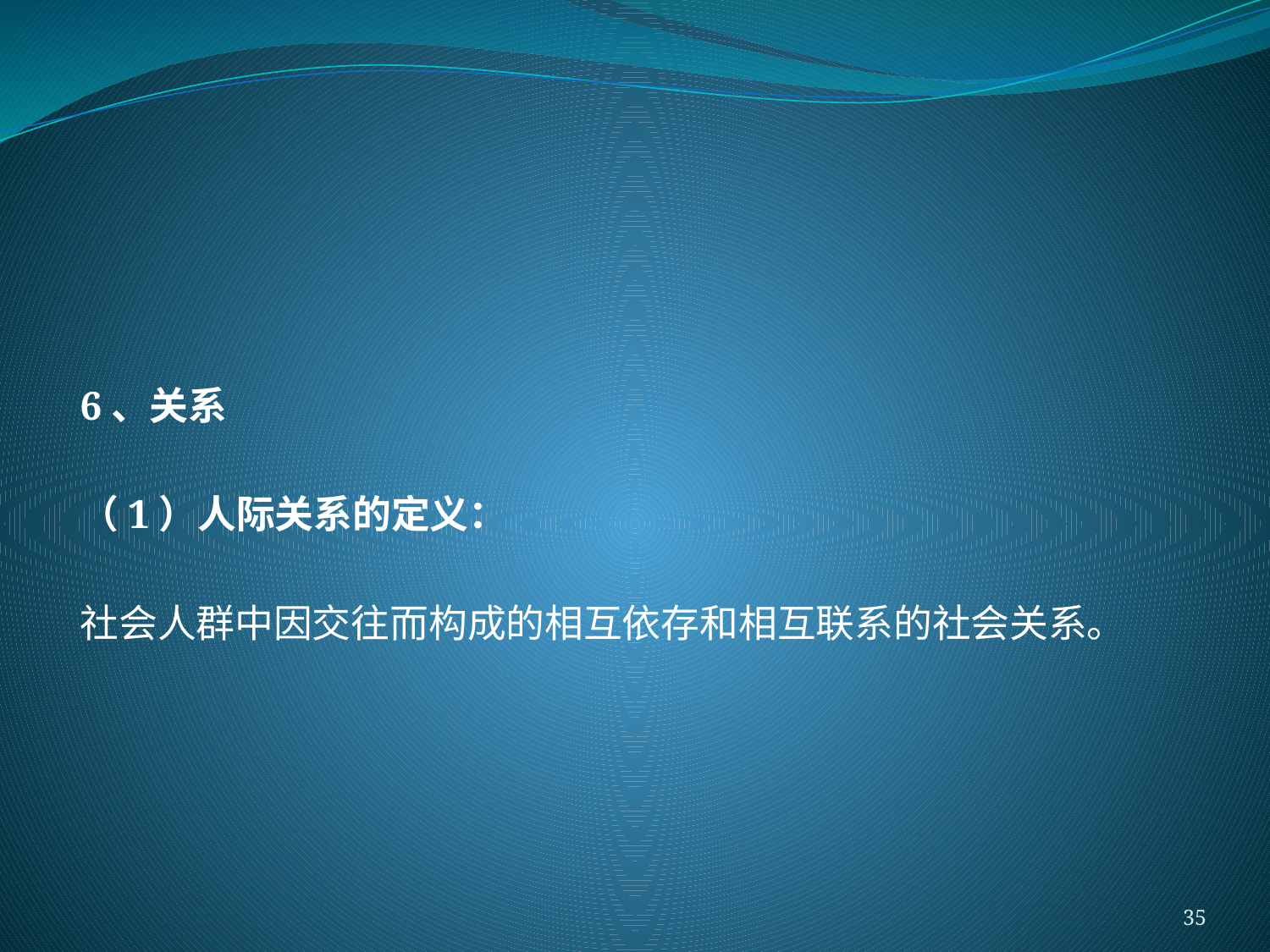

#
6、关系

（1）人际关系的定义：

社会人群中因交往而构成的相互依存和相互联系的社会关系。

35